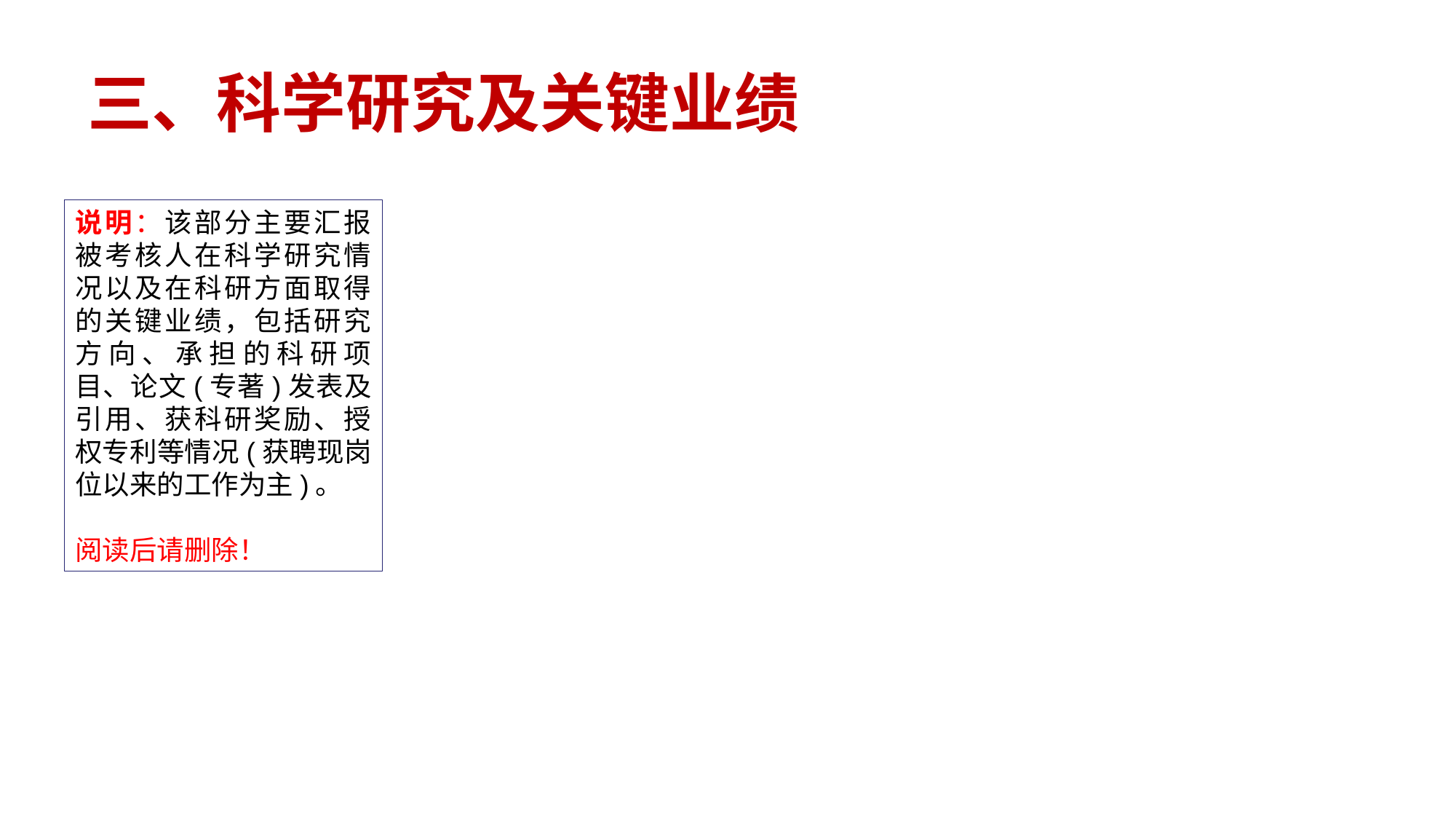

# 三、科学研究及关键业绩
说明：该部分主要汇报被考核人在科学研究情况以及在科研方面取得的关键业绩，包括研究方向、承担的科研项目、论文(专著)发表及引用、获科研奖励、授权专利等情况(获聘现岗位以来的工作为主)。

阅读后请删除！